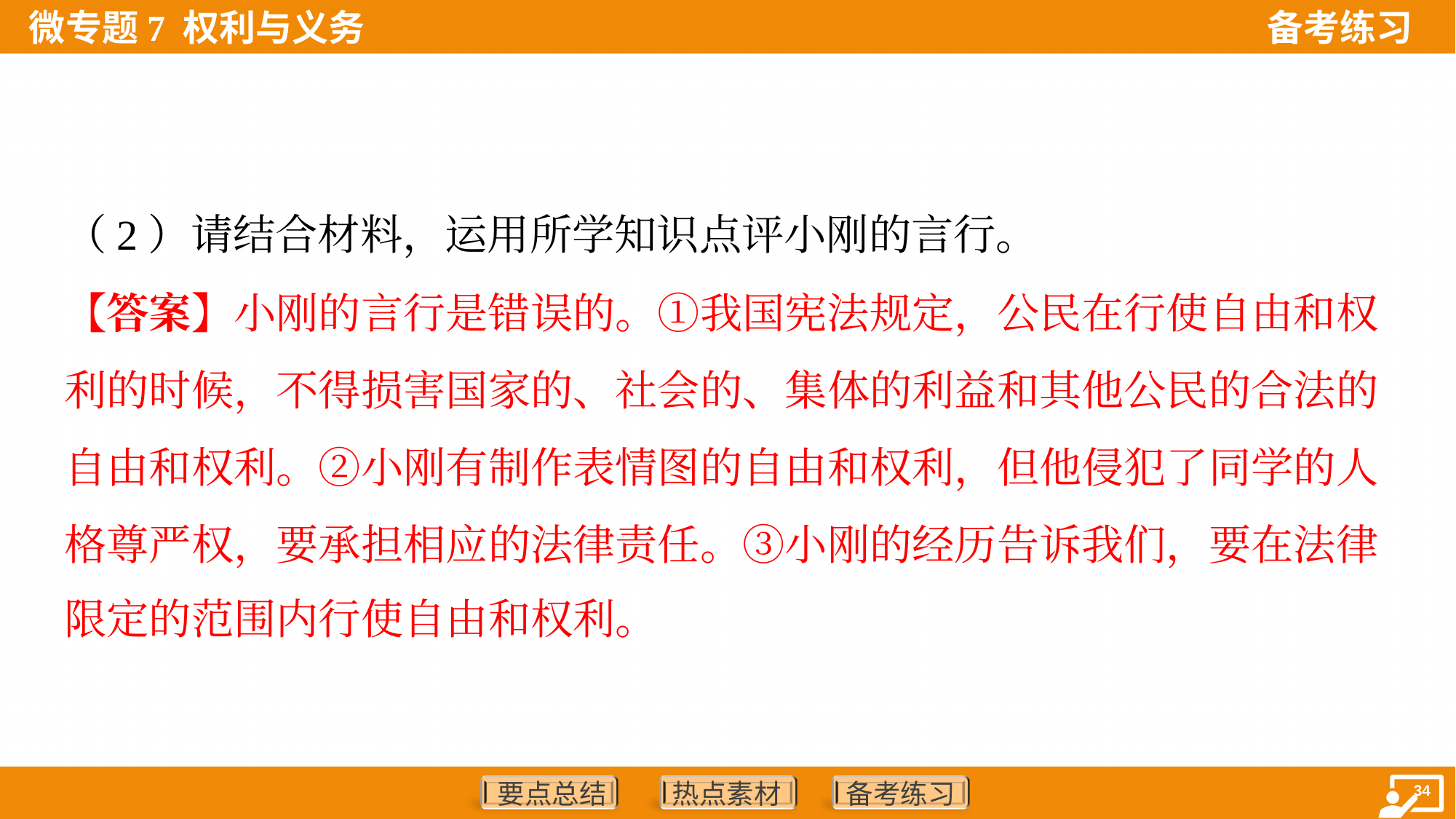

（2）请结合材料，运用所学知识点评小刚的言行。
【答案】小刚的言行是错误的。①我国宪法规定，公民在行使自由和权
利的时候，不得损害国家的、社会的、集体的利益和其他公民的合法的
自由和权利。②小刚有制作表情图的自由和权利，但他侵犯了同学的人
格尊严权，要承担相应的法律责任。③小刚的经历告诉我们，要在法律
限定的范围内行使自由和权利。